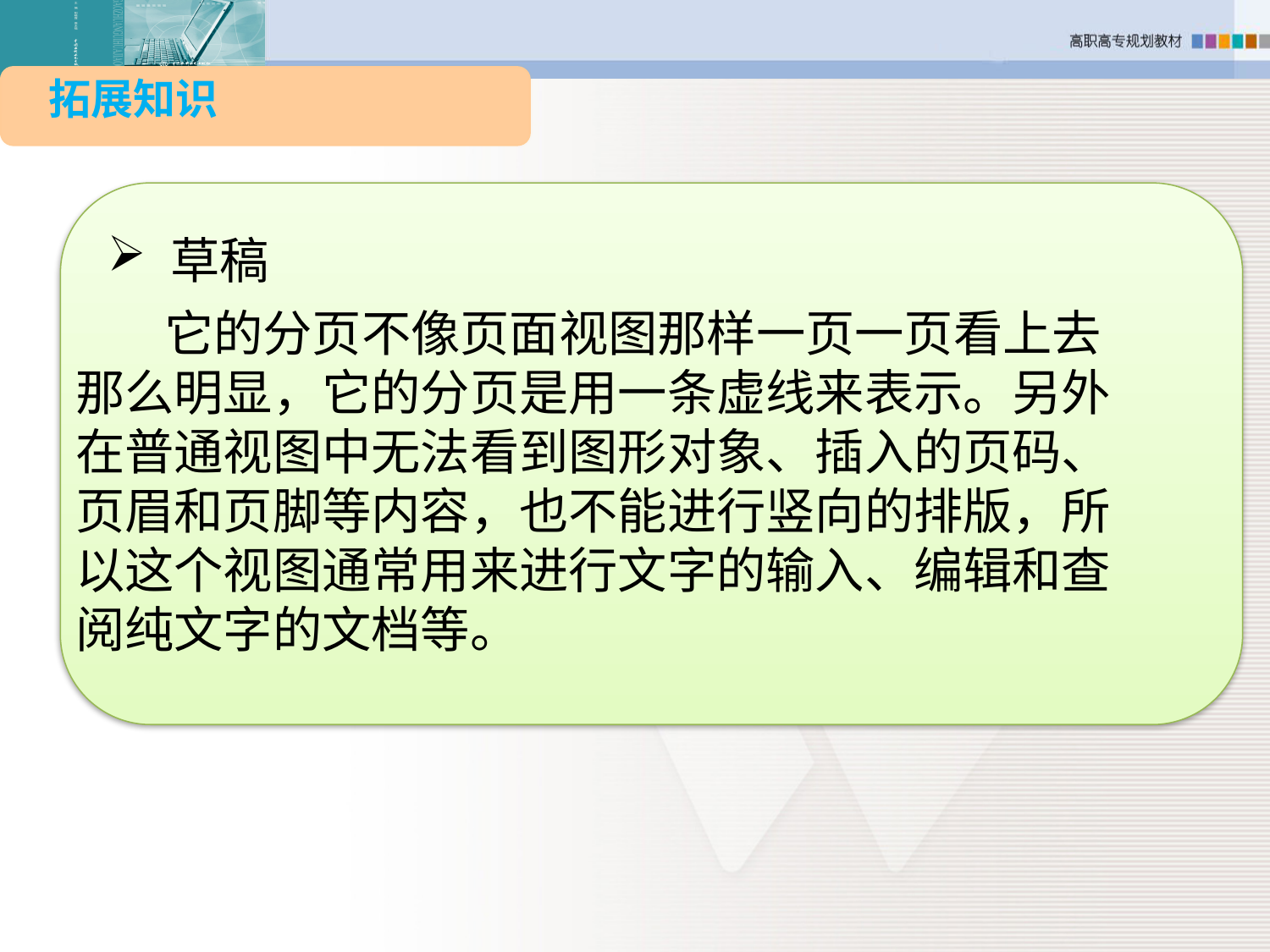

拓展知识

草稿
       它的分页不像页面视图那样一页一页看上去那么明显，它的分页是用一条虚线来表示。另外在普通视图中无法看到图形对象、插入的页码、页眉和页脚等内容，也不能进行竖向的排版，所以这个视图通常用来进行文字的输入、编辑和查阅纯文字的文档等。